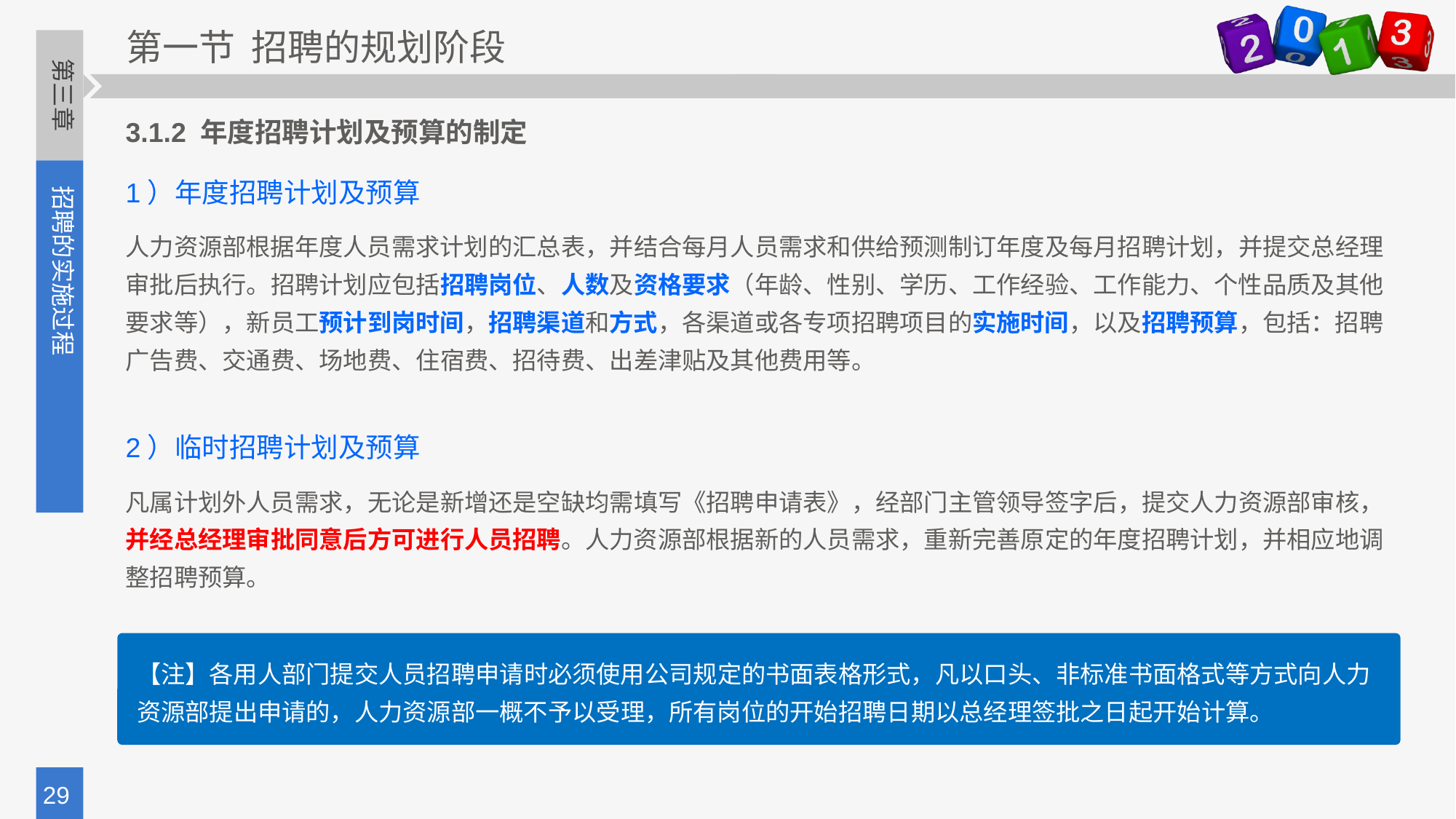

3.1.2 年度招聘计划及预算的制定
1）年度招聘计划及预算
人力资源部根据年度人员需求计划的汇总表，并结合每月人员需求和供给预测制订年度及每月招聘计划，并提交总经理审批后执行。招聘计划应包括招聘岗位、人数及资格要求（年龄、性别、学历、工作经验、工作能力、个性品质及其他要求等），新员工预计到岗时间，招聘渠道和方式，各渠道或各专项招聘项目的实施时间，以及招聘预算，包括：招聘广告费、交通费、场地费、住宿费、招待费、出差津贴及其他费用等。
2）临时招聘计划及预算
凡属计划外人员需求，无论是新增还是空缺均需填写《招聘申请表》，经部门主管领导签字后，提交人力资源部审核，并经总经理审批同意后方可进行人员招聘。人力资源部根据新的人员需求，重新完善原定的年度招聘计划，并相应地调整招聘预算。

【注】各用人部门提交人员招聘申请时必须使用公司规定的书面表格形式，凡以口头、非标准书面格式等方式向人力资源部提出申请的，人力资源部一概不予以受理，所有岗位的开始招聘日期以总经理签批之日起开始计算。